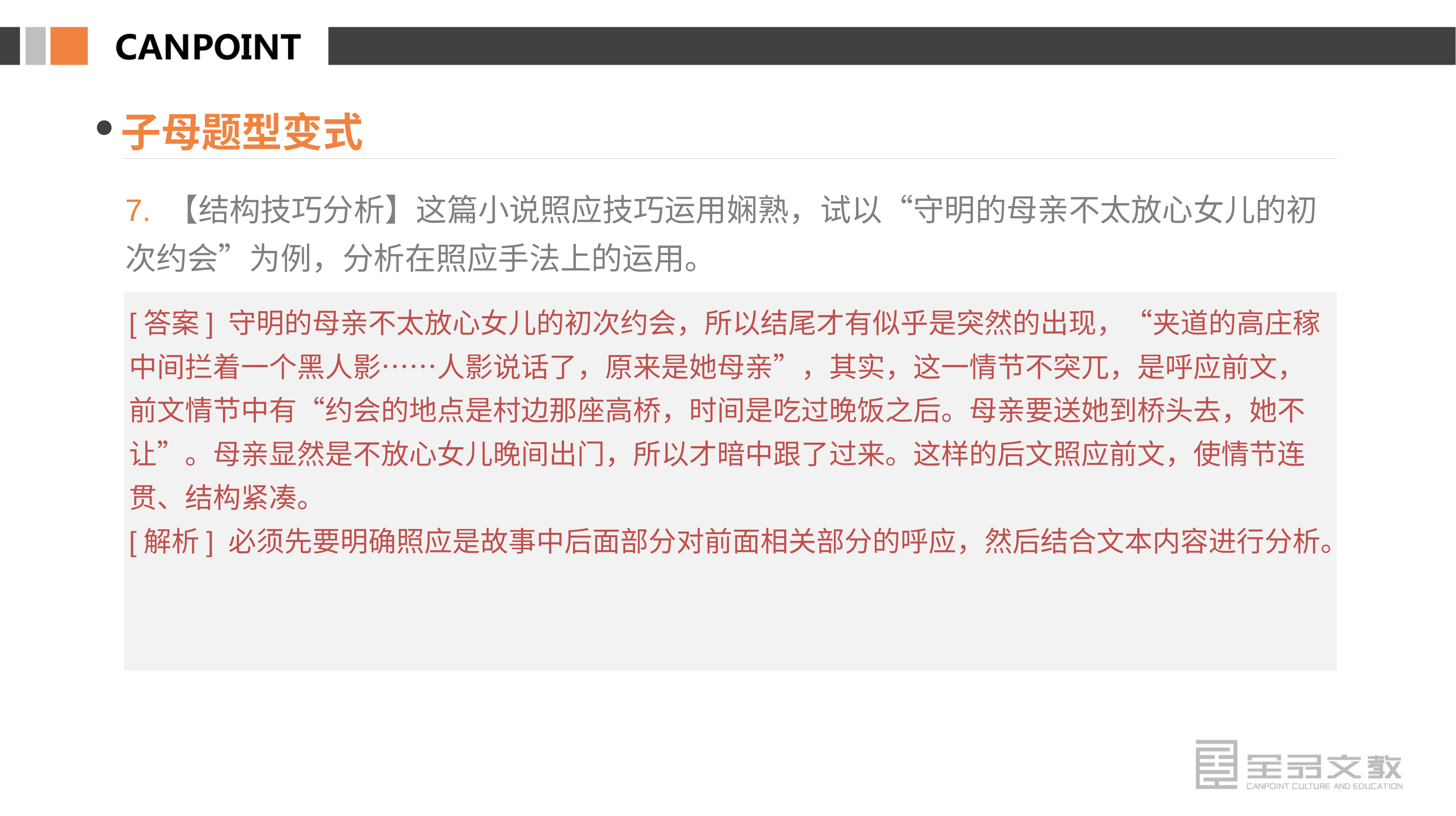

子母题型变式

7. 【结构技巧分析】这篇小说照应技巧运用娴熟，试以“守明的母亲不太放心女儿的初次约会”为例，分析在照应手法上的运用。
[答案] 守明的母亲不太放心女儿的初次约会，所以结尾才有似乎是突然的出现，“夹道的高庄稼中间拦着一个黑人影……人影说话了，原来是她母亲”，其实，这一情节不突兀，是呼应前文，前文情节中有“约会的地点是村边那座高桥，时间是吃过晚饭之后。母亲要送她到桥头去，她不让”。母亲显然是不放心女儿晚间出门，所以才暗中跟了过来。这样的后文照应前文，使情节连贯、结构紧凑。
[解析] 必须先要明确照应是故事中后面部分对前面相关部分的呼应，然后结合文本内容进行分析。